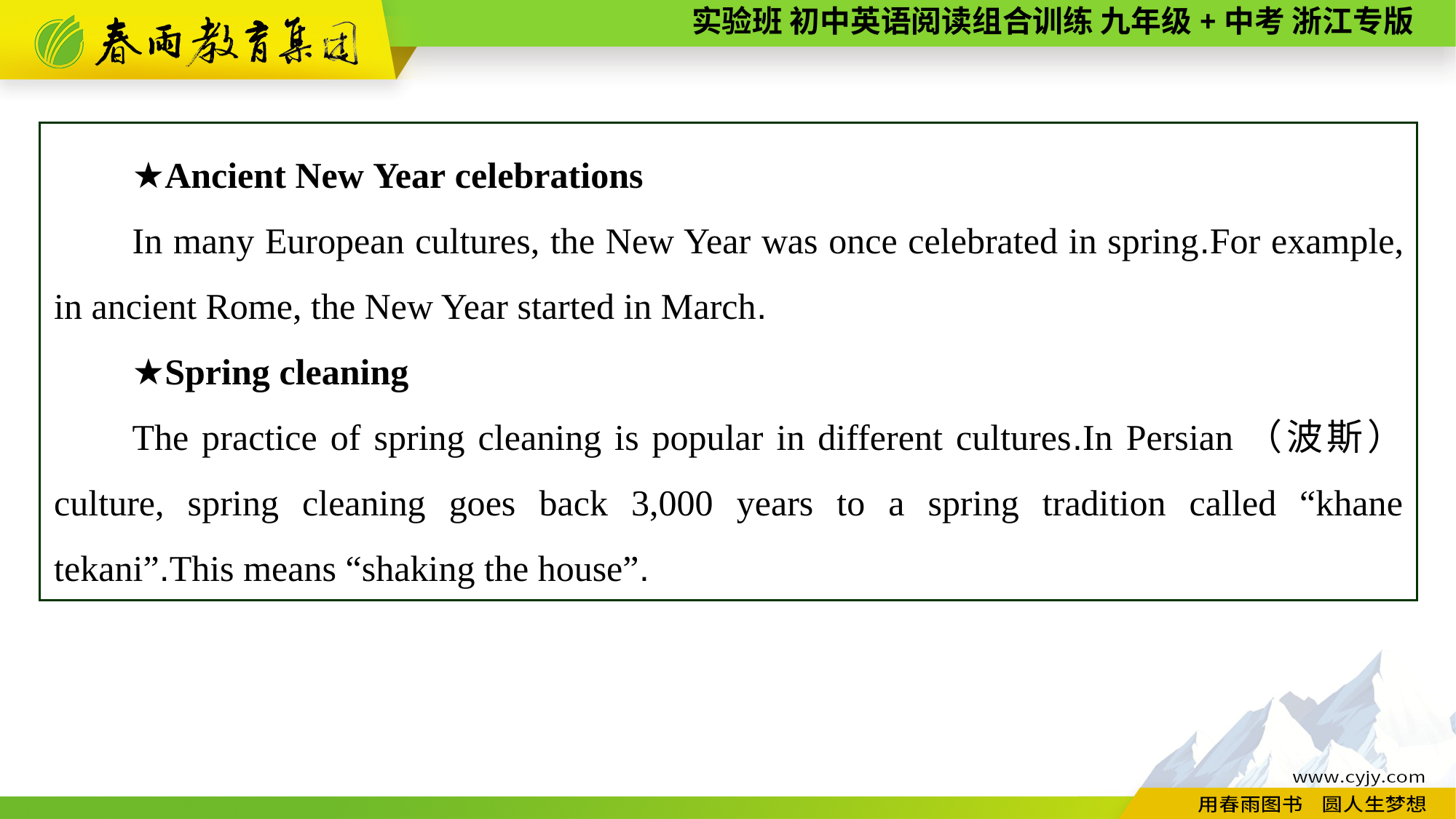

★Ancient New Year celebrations
In many European cultures, the New Year was once celebrated in spring.For example, in ancient Rome, the New Year started in March.
★Spring cleaning
The practice of spring cleaning is popular in different cultures.In Persian（波斯） culture, spring cleaning goes back 3,000 years to a spring tradition called “khane tekani”.This means “shaking the house”.